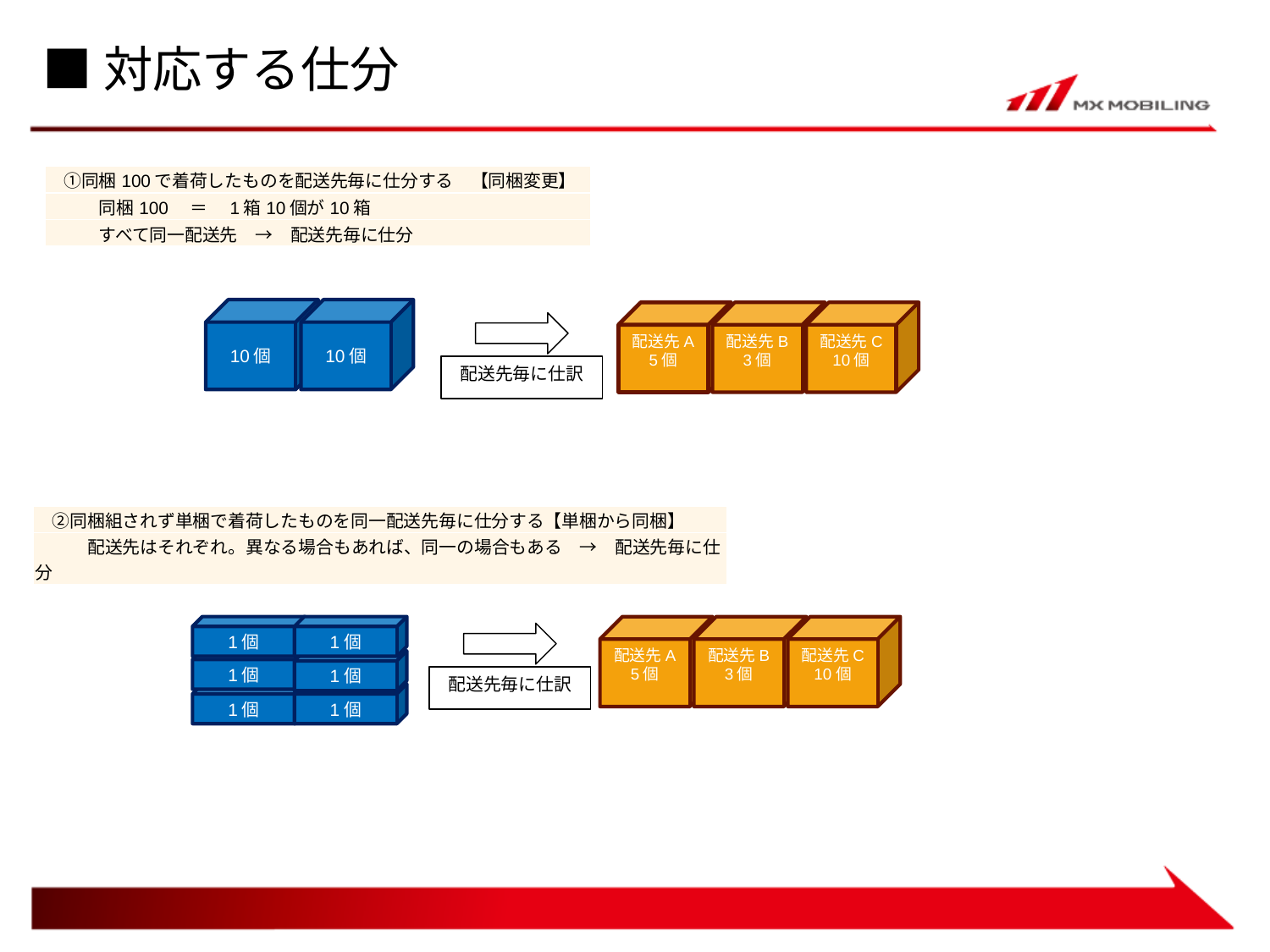

# ■対応する仕分
| ①同梱100で着荷したものを配送先毎に仕分する　【同梱変更】 |
| --- |
| 同梱100　＝　1箱10個が10箱 |
| すべて同一配送先　→　配送先毎に仕分 |
10個
10個
配送先A
5個
配送先B
3個
配送先C
10個

配送先毎に仕訳
| ②同梱組されず単梱で着荷したものを同一配送先毎に仕分する【単梱から同梱】 |
| --- |
| 配送先はそれぞれ。異なる場合もあれば、同一の場合もある　→　配送先毎に仕分 |
1個
1個
配送先A
5個
配送先B
3個
配送先C
10個

1個
1個
配送先毎に仕訳
1個
1個